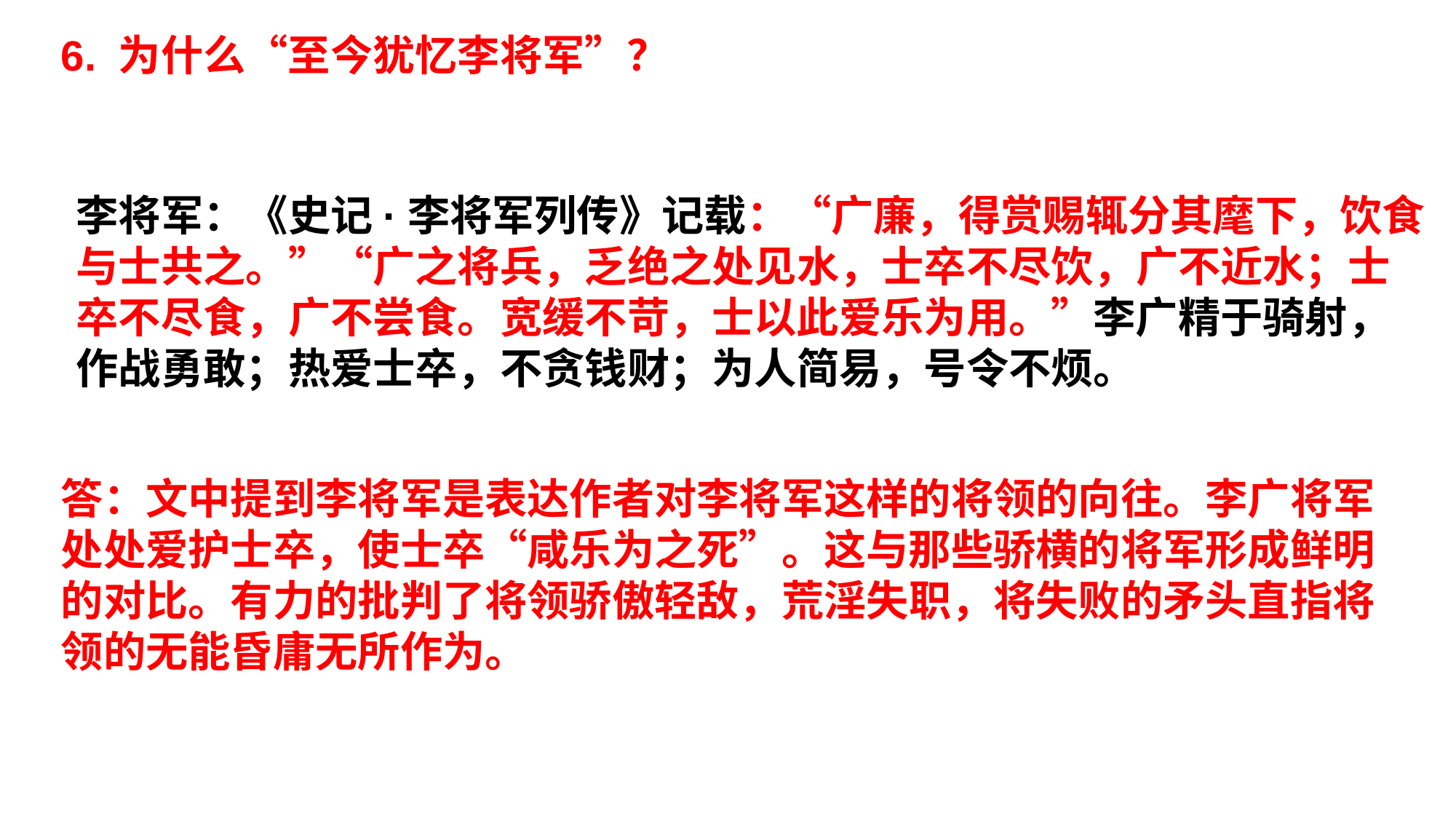

6. 为什么“至今犹忆李将军”？

李将军：《史记·李将军列传》记载：“广廉，得赏赐辄分其麾下，饮食与士共之。”“广之将兵，乏绝之处见水，士卒不尽饮，广不近水；士卒不尽食，广不尝食。宽缓不苛，士以此爱乐为用。”李广精于骑射，作战勇敢；热爱士卒，不贪钱财；为人简易，号令不烦。

答：文中提到李将军是表达作者对李将军这样的将领的向往。李广将军处处爱护士卒，使士卒“咸乐为之死”。这与那些骄横的将军形成鲜明的对比。有力的批判了将领骄傲轻敌，荒淫失职，将失败的矛头直指将领的无能昏庸无所作为。